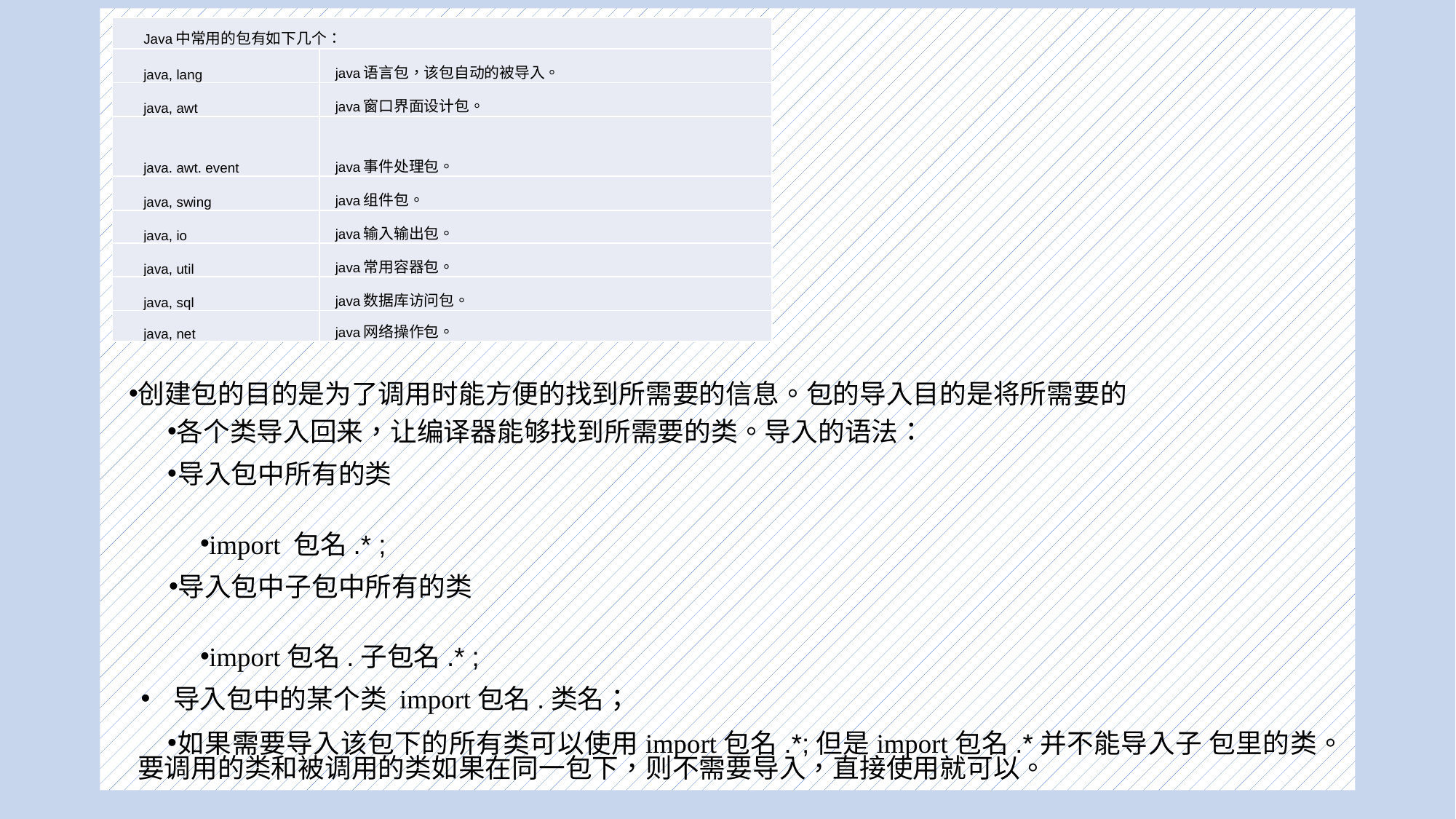

创建包的目的是为了调用时能方便的找到所需要的信息。包的导入目的是将所需要的
各个类导入回来，让编译器能够找到所需要的类。导入的语法：
导入包中所有的类
import 包名.* ;
导入包中子包中所有的类
import包名.子包名.* ;
导入包中的某个类 import包名.类名；
如果需要导入该包下的所有类可以使用import包名.*;但是import包名.*并不能导入子 包里的类。要调用的类和被调用的类如果在同一包下，则不需要导入，直接使用就可以。

| Java中常用的包有如下几个： |  |
| --- | --- |
| java, lang | java语言包，该包自动的被导入。 |
| java, awt | java窗口界面设计包。 |
| java. awt. event | java事件处理包。 |
| java, swing | java组件包。 |
| java, io | java输入输出包。 |
| java, util | java常用容器包。 |
| java, sql | java数据库访问包。 |
| java, net | java网络操作包。 |
#